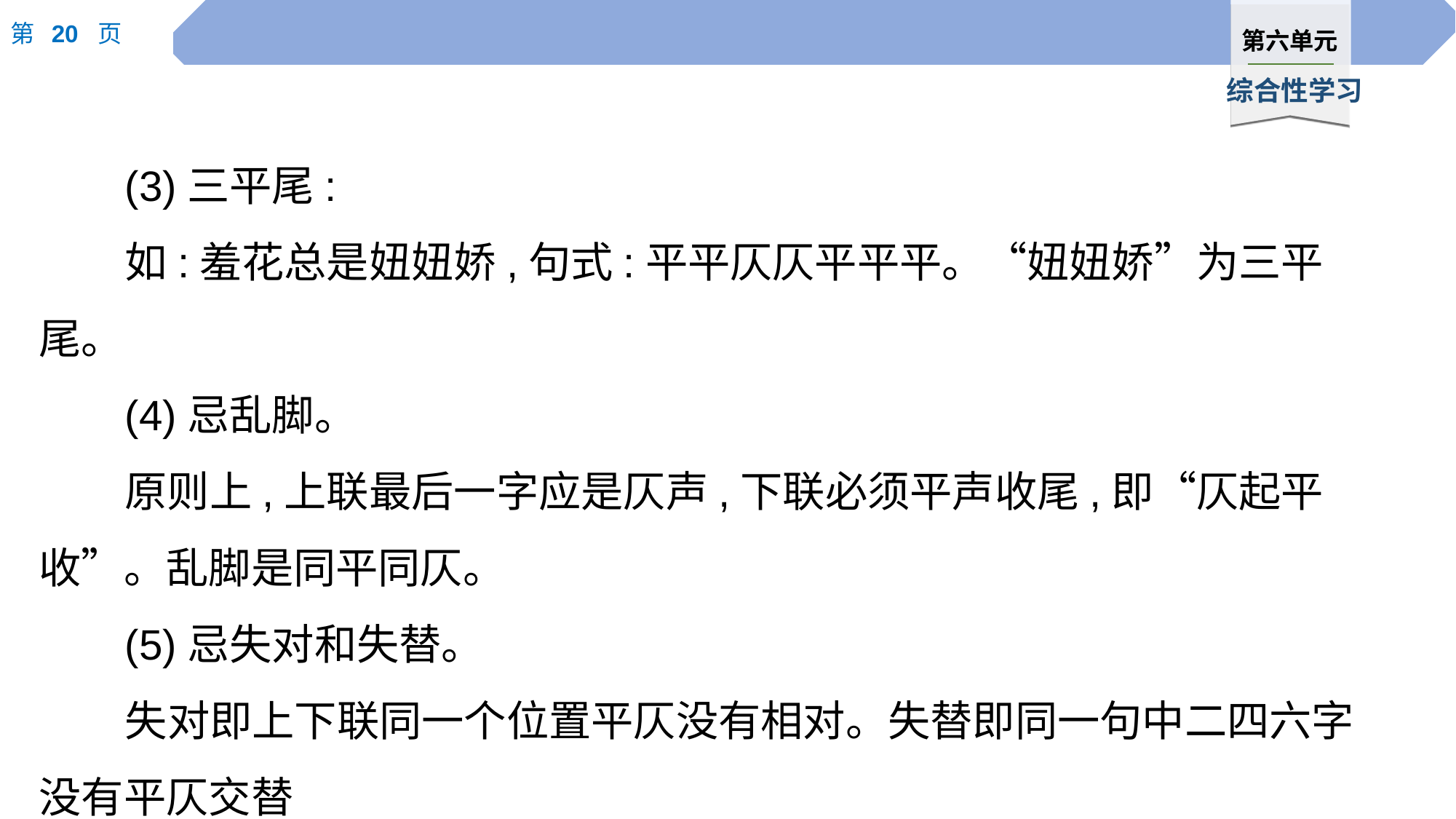

(3)三平尾:
如:羞花总是妞妞娇,句式:平平仄仄平平平。“妞妞娇”为三平尾。
(4)忌乱脚。
原则上,上联最后一字应是仄声,下联必须平声收尾,即“仄起平收”。乱脚是同平同仄。
(5)忌失对和失替。
失对即上下联同一个位置平仄没有相对。失替即同一句中二四六字没有平仄交替